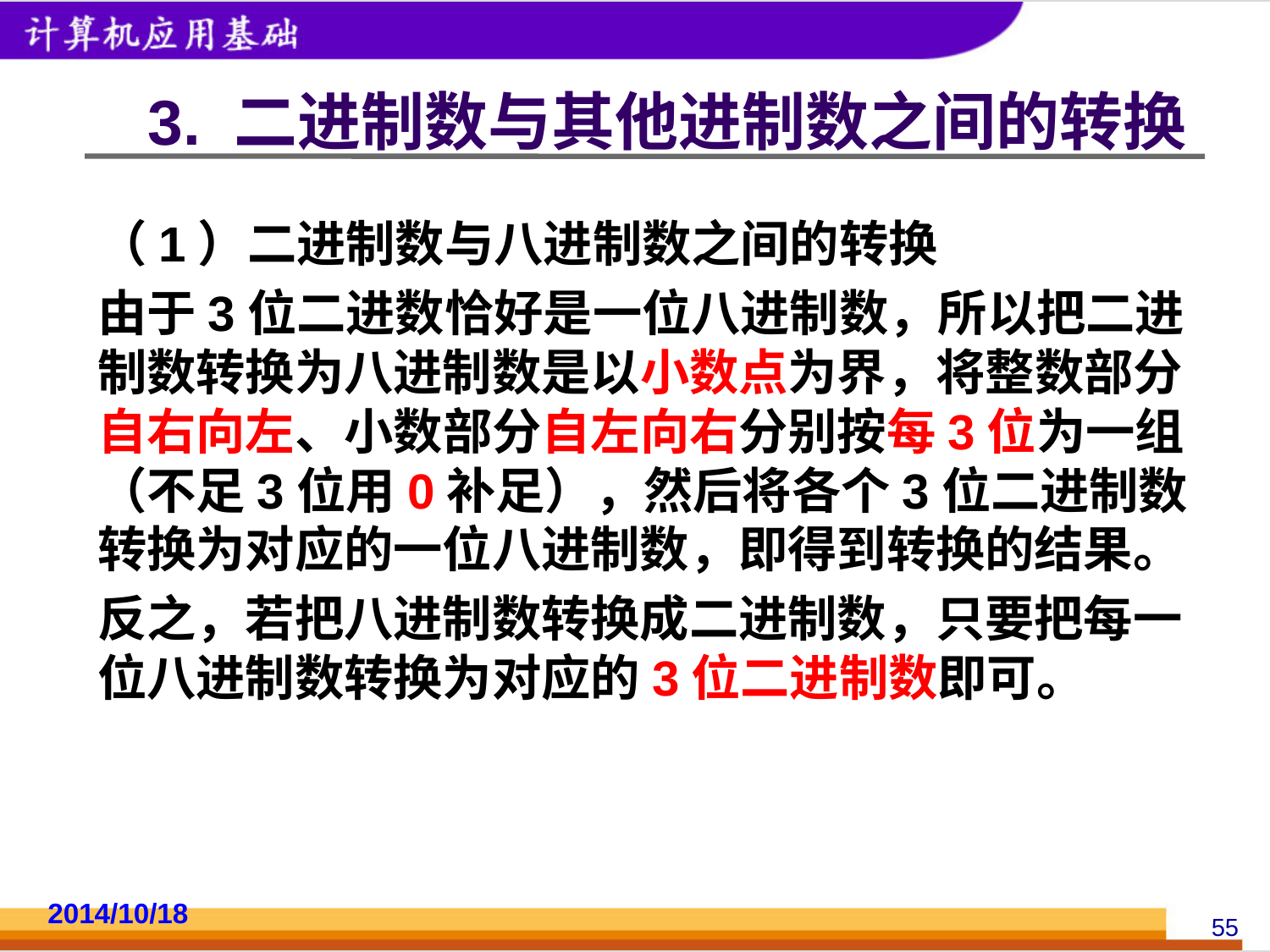

# 3. 二进制数与其他进制数之间的转换
（1）二进制数与八进制数之间的转换
由于3位二进数恰好是一位八进制数，所以把二进制数转换为八进制数是以小数点为界，将整数部分自右向左、小数部分自左向右分别按每3位为一组（不足3位用0补足），然后将各个3位二进制数转换为对应的一位八进制数，即得到转换的结果。
反之，若把八进制数转换成二进制数，只要把每一位八进制数转换为对应的3位二进制数即可。
2014/10/18